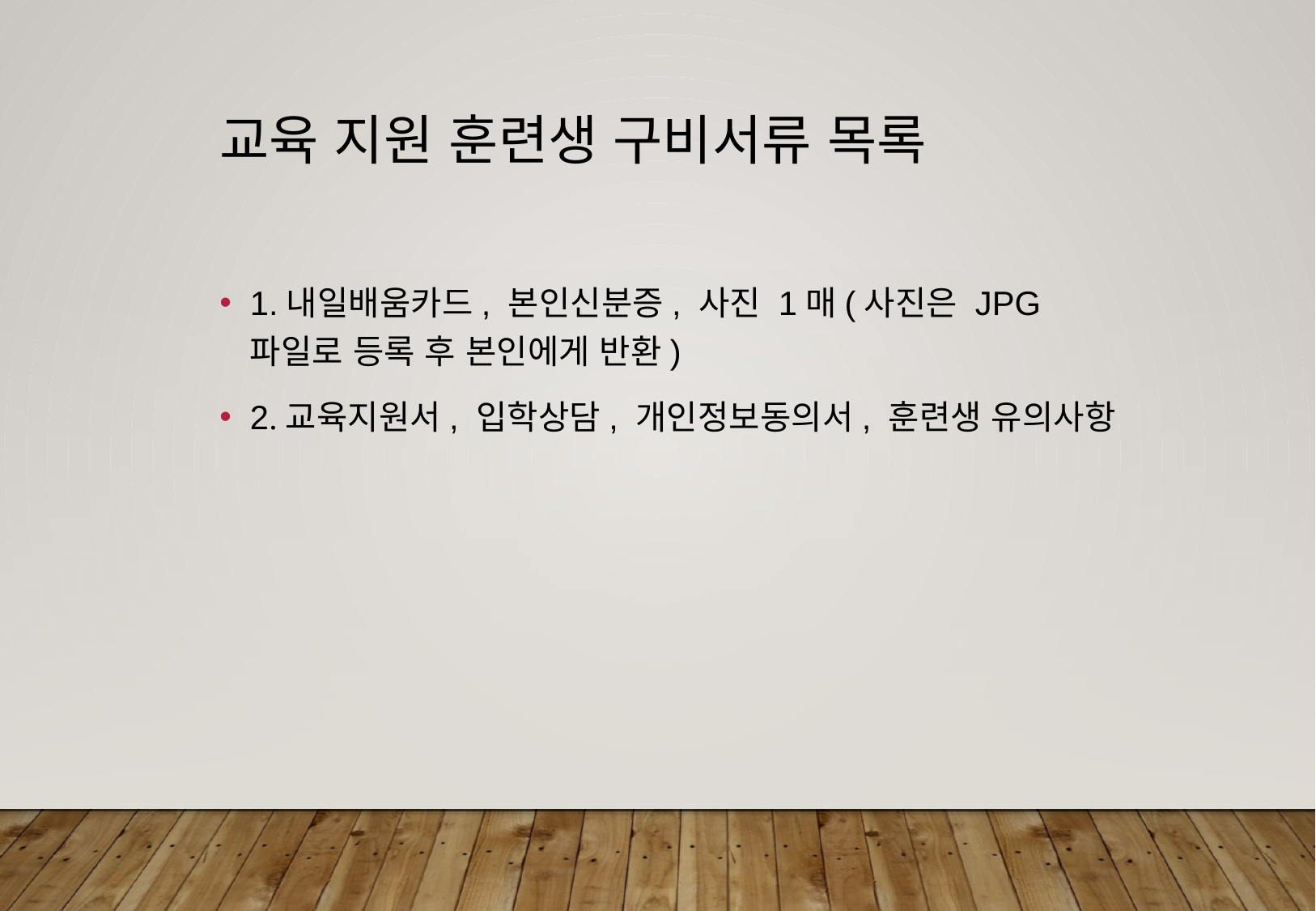

# 교육 지원 훈련생 구비서류 목록
1.내일배움카드, 본인신분증, 사진 1매(사진은 JPG파일로 등록 후 본인에게 반환)
2.교육지원서, 입학상담, 개인정보동의서, 훈련생 유의사항